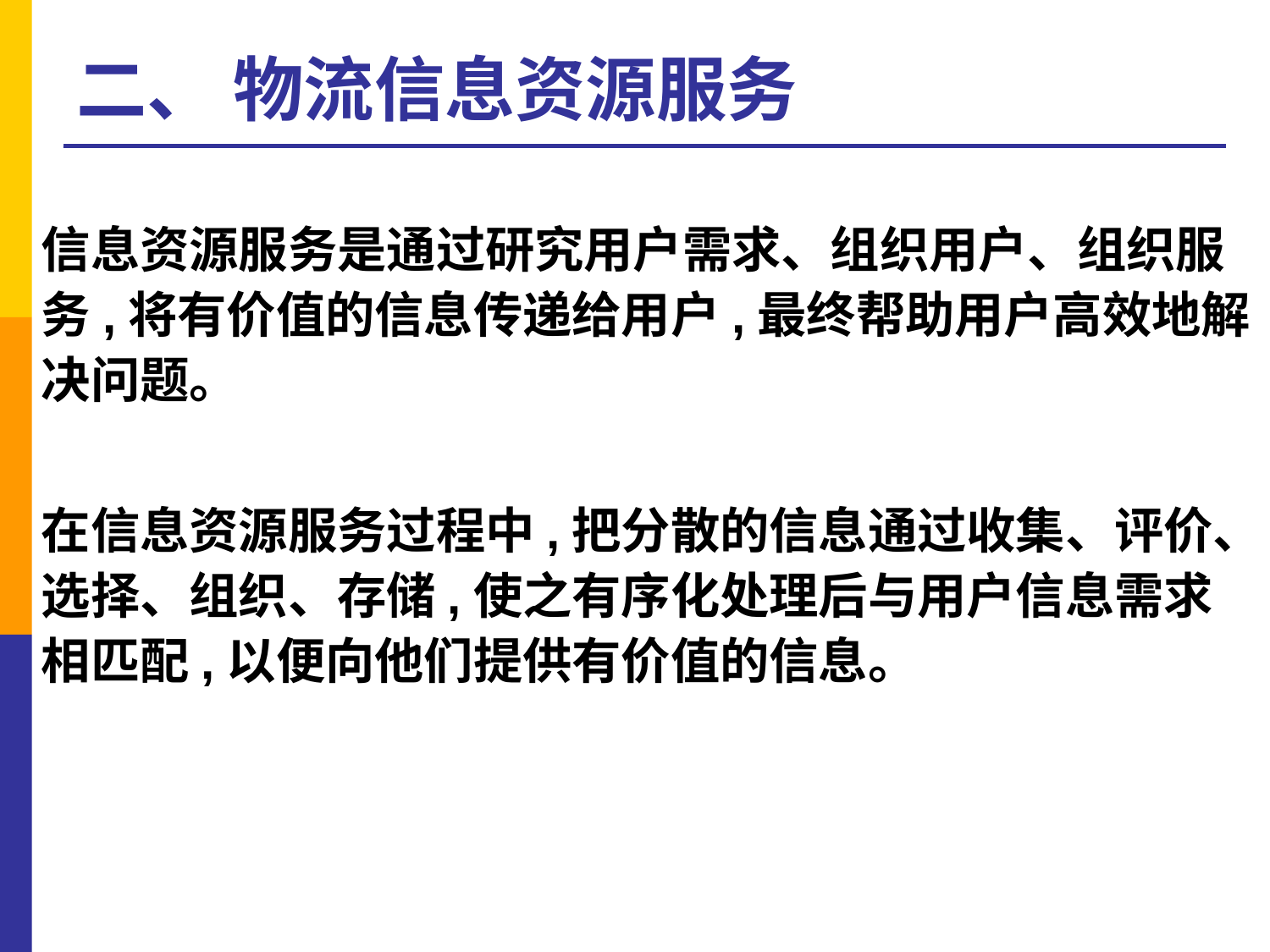

# 二、 物流信息资源服务

信息资源服务是通过研究用户需求、组织用户、组织服务,将有价值的信息传递给用户,最终帮助用户高效地解决问题。

在信息资源服务过程中,把分散的信息通过收集、评价、选择、组织、存储,使之有序化处理后与用户信息需求相匹配,以便向他们提供有价值的信息。